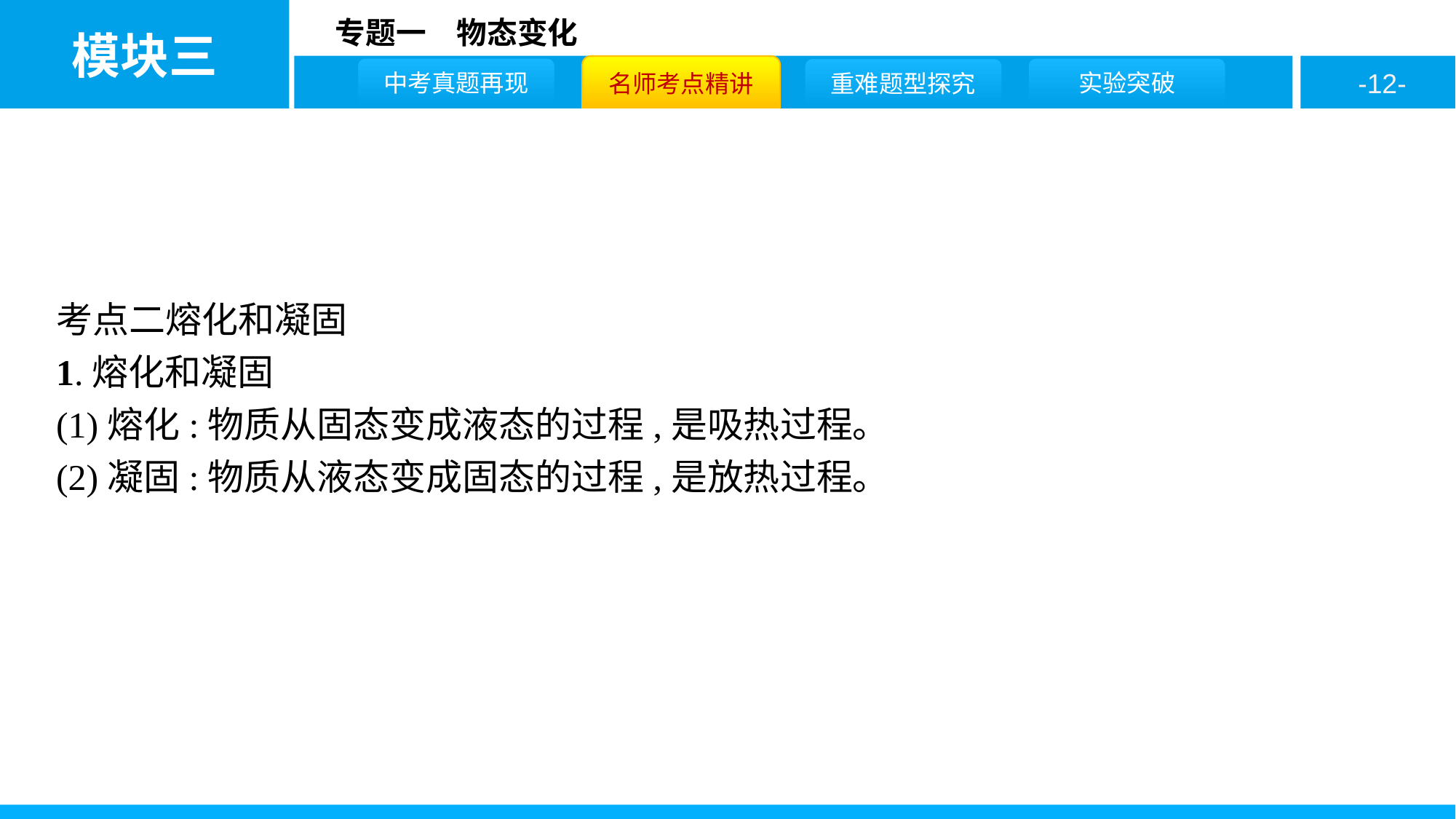

考点二熔化和凝固
1.熔化和凝固
(1)熔化:物质从固态变成液态的过程,是吸热过程。
(2)凝固:物质从液态变成固态的过程,是放热过程。